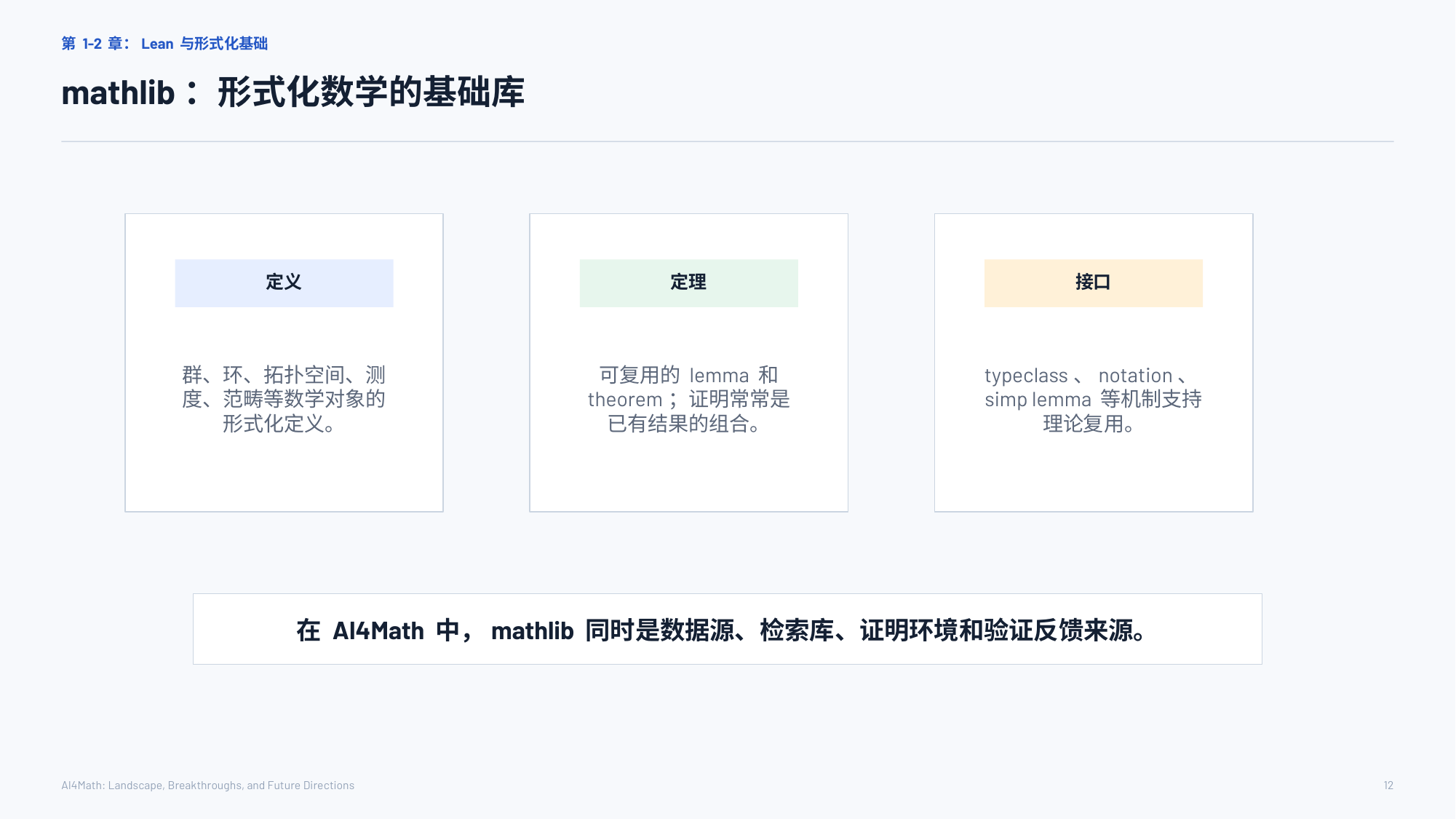

第 1-2 章：Lean 与形式化基础
mathlib：形式化数学的基础库

定义
定理
接口
群、环、拓扑空间、测度、范畴等数学对象的形式化定义。
可复用的 lemma 和 theorem；证明常常是已有结果的组合。
typeclass、notation、simp lemma 等机制支持理论复用。

在 AI4Math 中，mathlib 同时是数据源、检索库、证明环境和验证反馈来源。
AI4Math: Landscape, Breakthroughs, and Future Directions
12